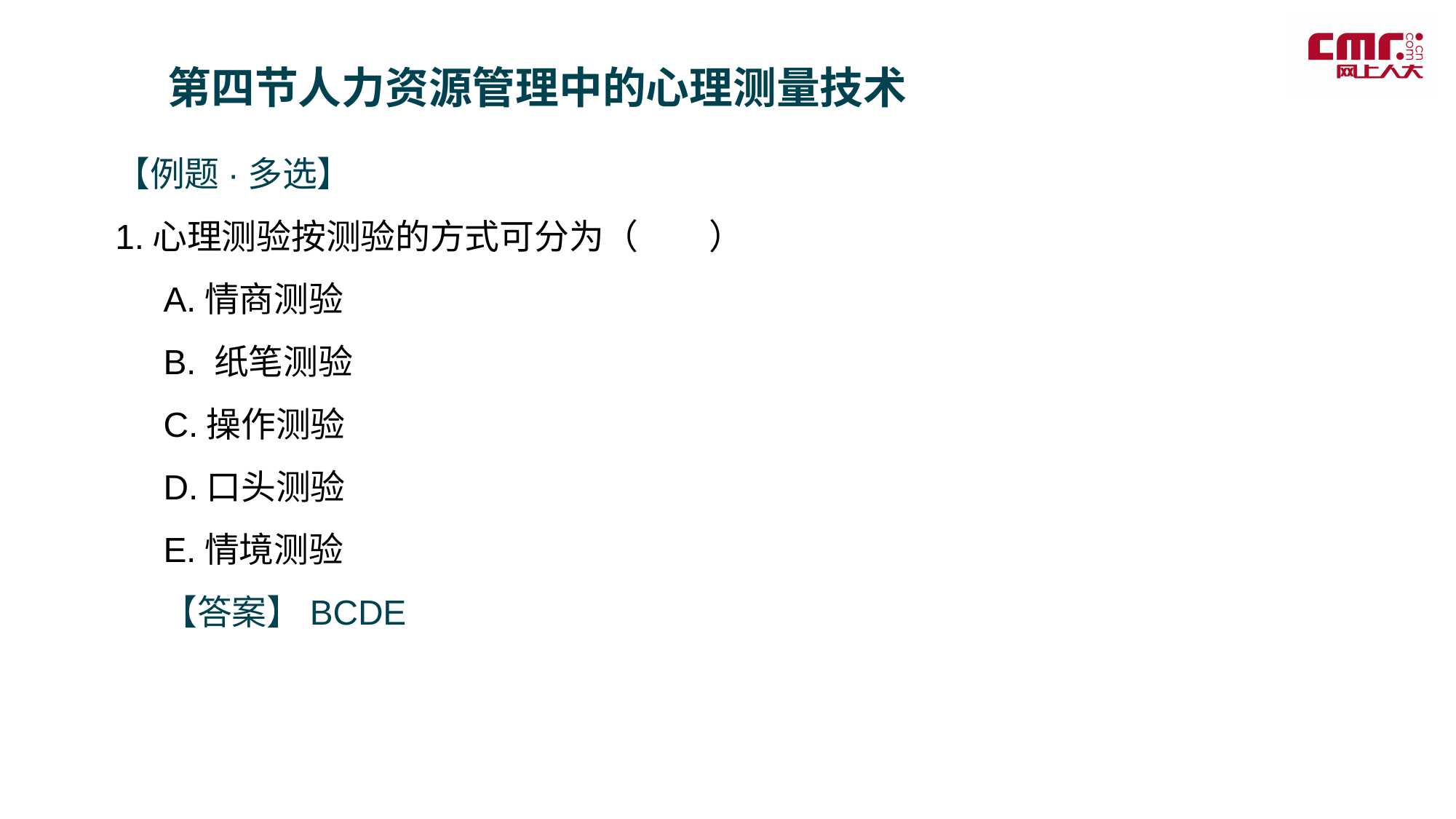

第四节人力资源管理中的心理测量技术
【例题·多选】
1.心理测验按测验的方式可分为（         ）
     A.情商测验
     B. 纸笔测验
     C.操作测验
     D.口头测验
     E.情境测验
     【答案】BCDE